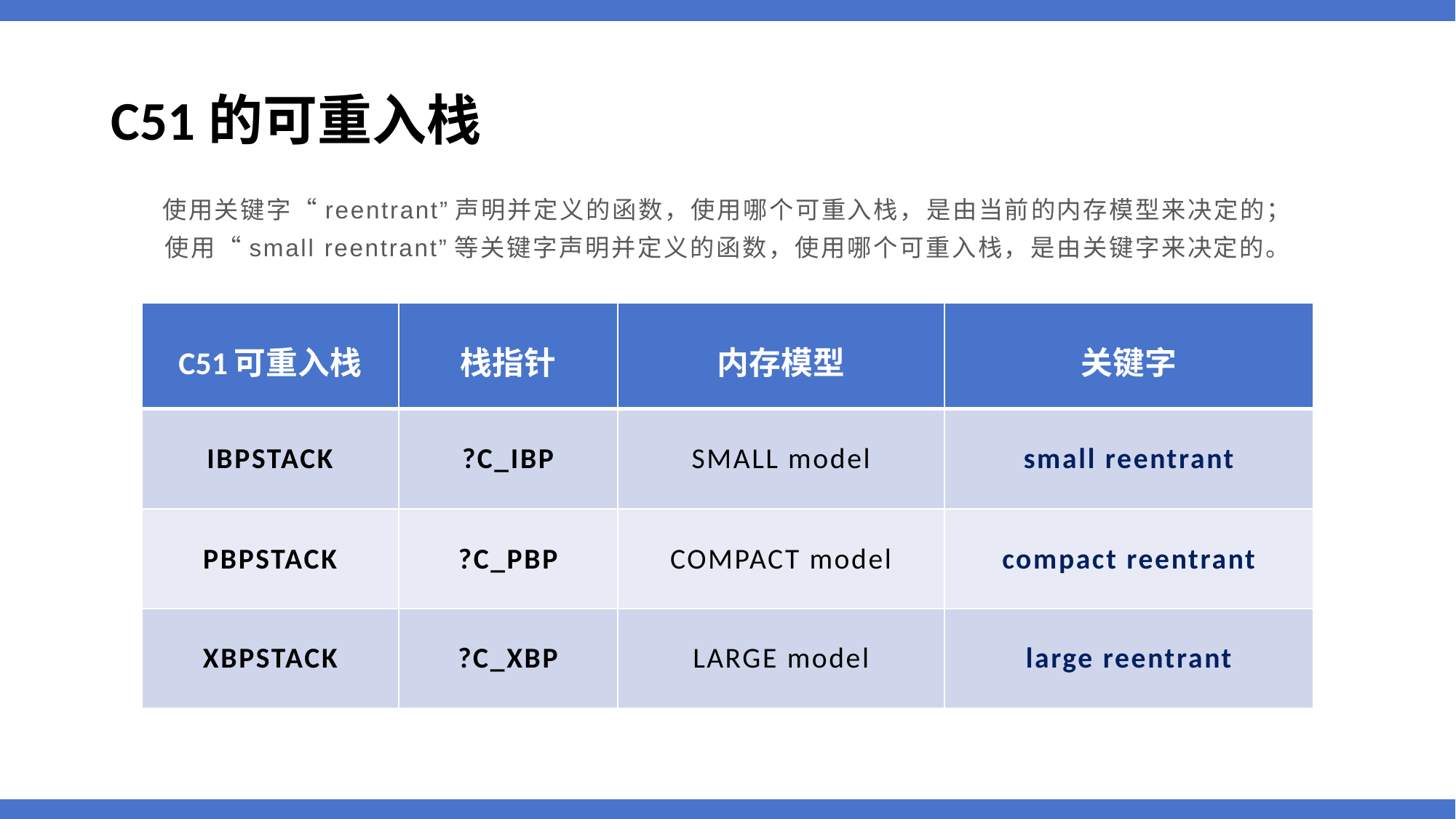

# C51的可重入栈
使用关键字“reentrant”声明并定义的函数，使用哪个可重入栈，是由当前的内存模型来决定的；
使用“small reentrant”等关键字声明并定义的函数，使用哪个可重入栈，是由关键字来决定的。
| C51可重入栈 | 栈指针 | 内存模型 | 关键字 |
| --- | --- | --- | --- |
| IBPSTACK | ?C\_IBP | SMALL model | small reentrant |
| PBPSTACK | ?C\_PBP | COMPACT model | compact reentrant |
| XBPSTACK | ?C\_XBP | LARGE model | large reentrant |